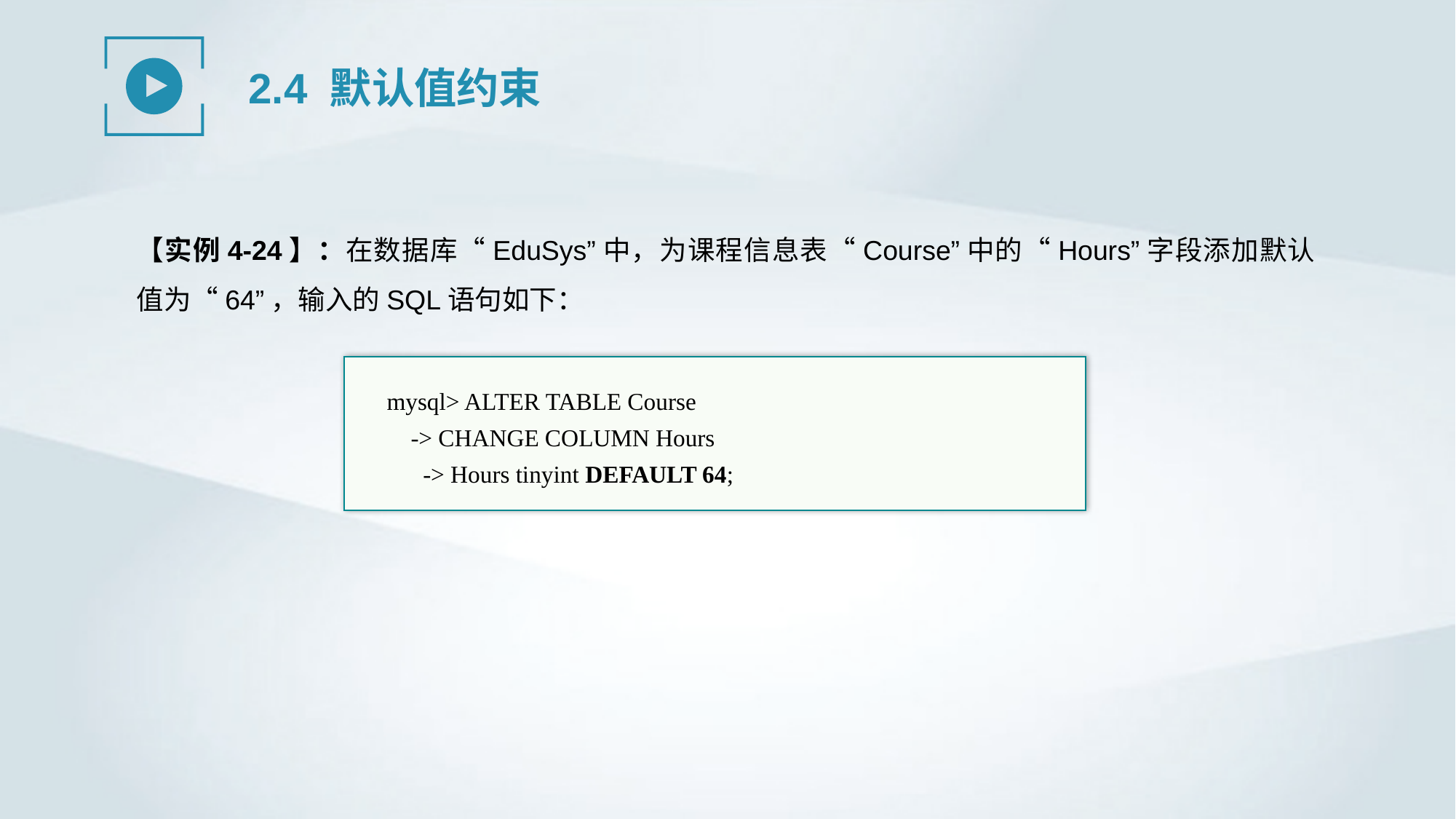

2.4 默认值约束
【实例4-24】：在数据库“EduSys”中，为课程信息表“Course”中的“Hours”字段添加默认值为“64”，输入的SQL语句如下：
mysql> ALTER TABLE Course
    -> CHANGE COLUMN Hours
-> Hours tinyint DEFAULT 64;